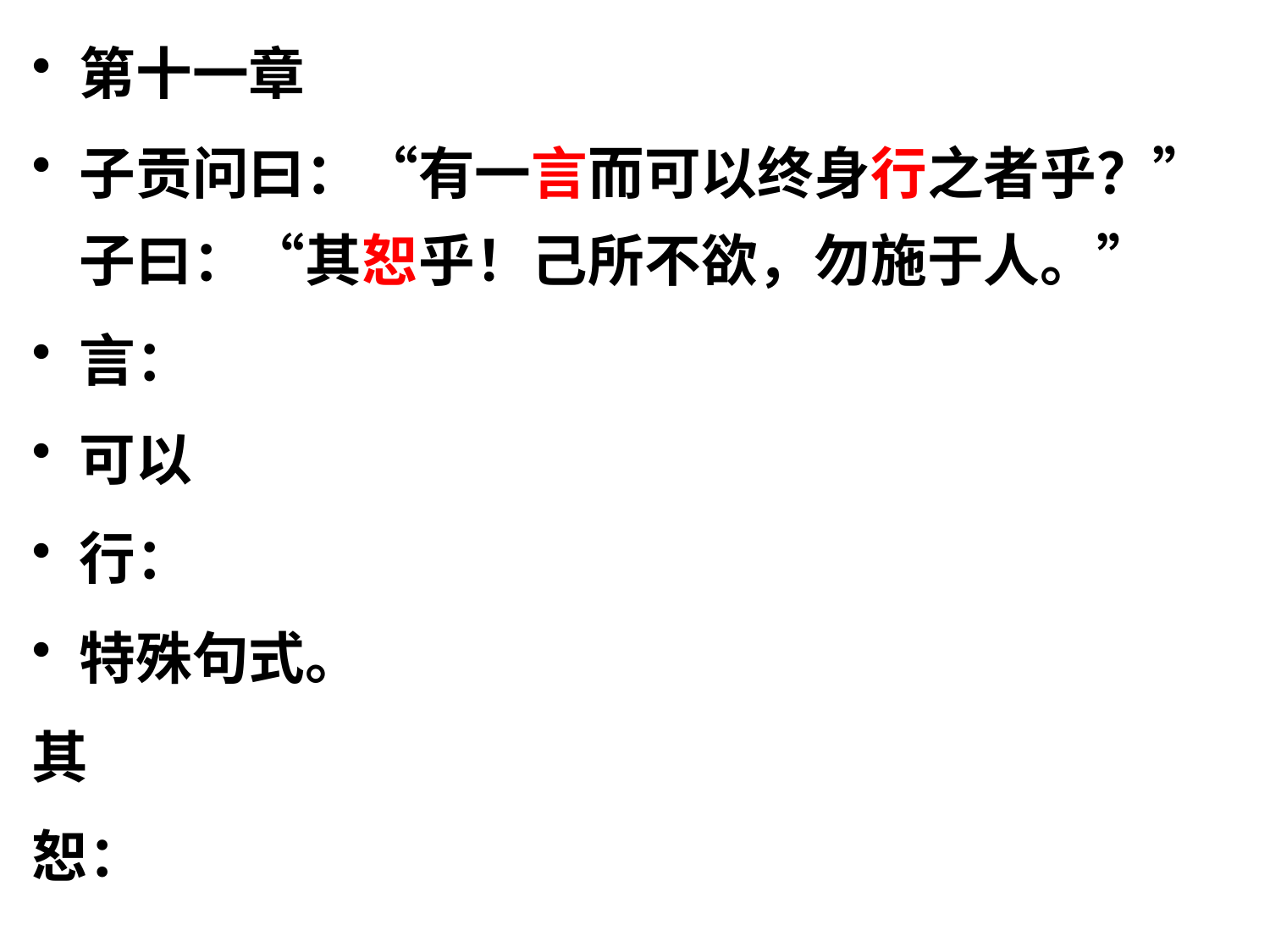

第十一章
子贡问曰：“有一言而可以终身行之者乎？”子曰：“其恕乎！己所不欲，勿施于人。”
言：
可以
行：
特殊句式。
其
恕：